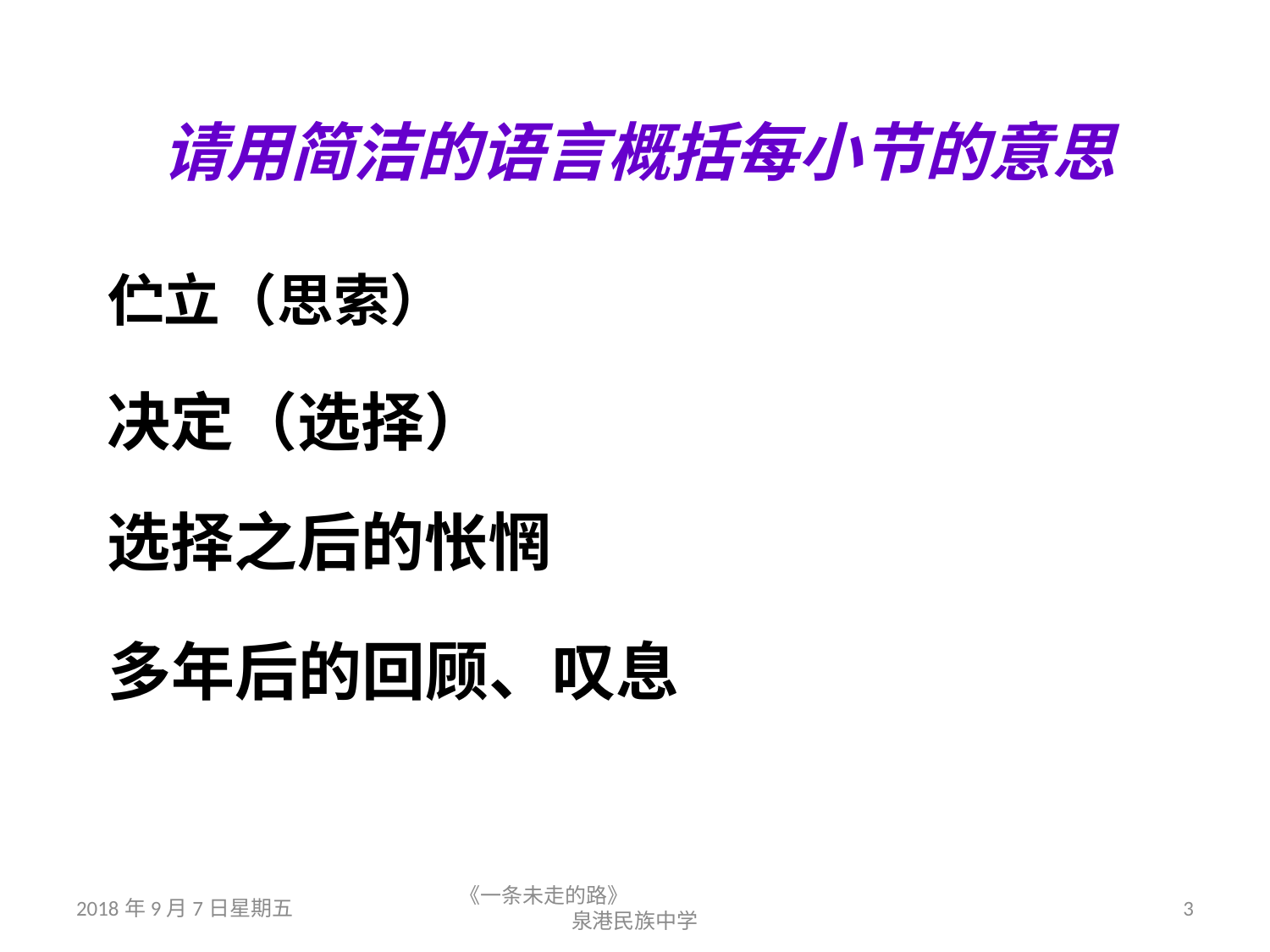

请用简洁的语言概括每小节的意思
伫立（思索）
决定（选择）
选择之后的怅惘
多年后的回顾、叹息

2018年9月7日星期五
《一条未走的路》                                        泉港民族中学
3